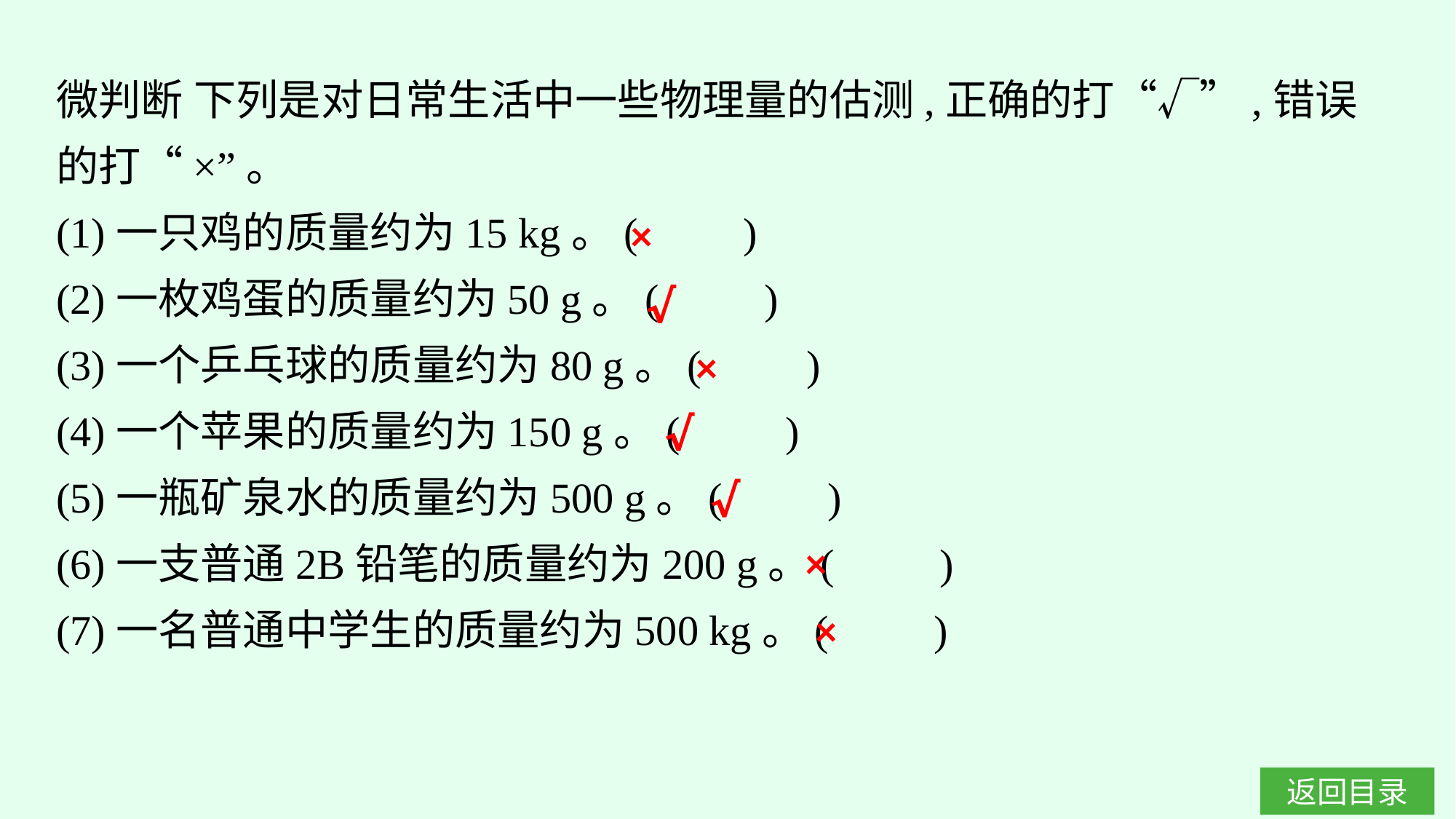

微判断 下列是对日常生活中一些物理量的估测,正确的打“√”,错误的打“×”。
(1)一只鸡的质量约为15 kg。(　　)
(2)一枚鸡蛋的质量约为50 g。(　　)
(3)一个乒乓球的质量约为80 g。(　　)
(4)一个苹果的质量约为150 g。(　　)
(5)一瓶矿泉水的质量约为500 g。(　　)
(6)一支普通2B铅笔的质量约为200 g。(　　)
(7)一名普通中学生的质量约为500 kg。(　　)
×
√
×
√
√
×
×